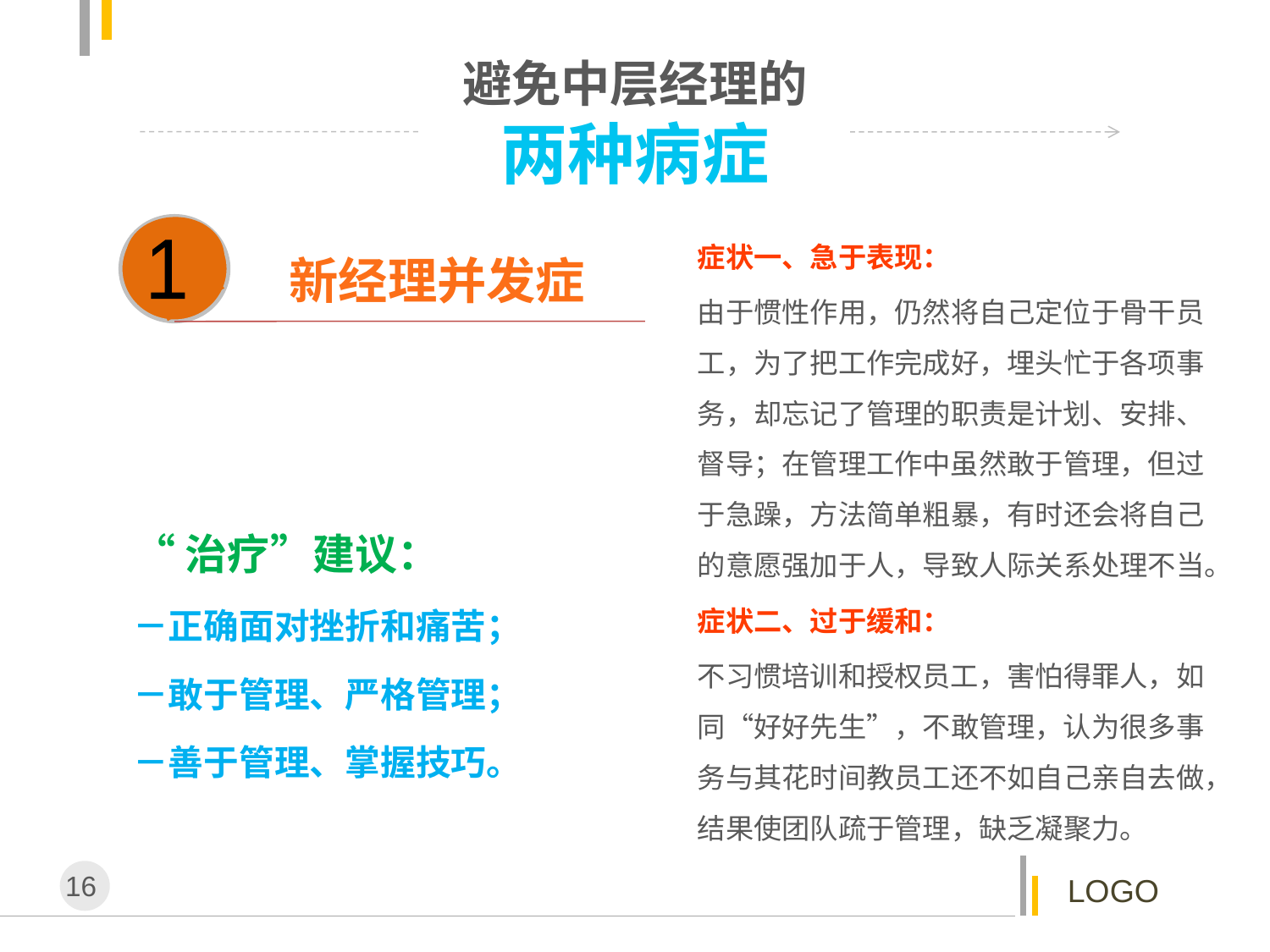

避免中层经理的
两种病症

1
症状一、急于表现：
由于惯性作用，仍然将自己定位于骨干员工，为了把工作完成好，埋头忙于各项事务，却忘记了管理的职责是计划、安排、督导；在管理工作中虽然敢于管理，但过于急躁，方法简单粗暴，有时还会将自己的意愿强加于人，导致人际关系处理不当。
症状二、过于缓和：
不习惯培训和授权员工，害怕得罪人，如同“好好先生”，不敢管理，认为很多事务与其花时间教员工还不如自己亲自去做，结果使团队疏于管理，缺乏凝聚力。
新经理并发症
“治疗”建议：
－正确面对挫折和痛苦；
－敢于管理、严格管理；
－善于管理、掌握技巧。